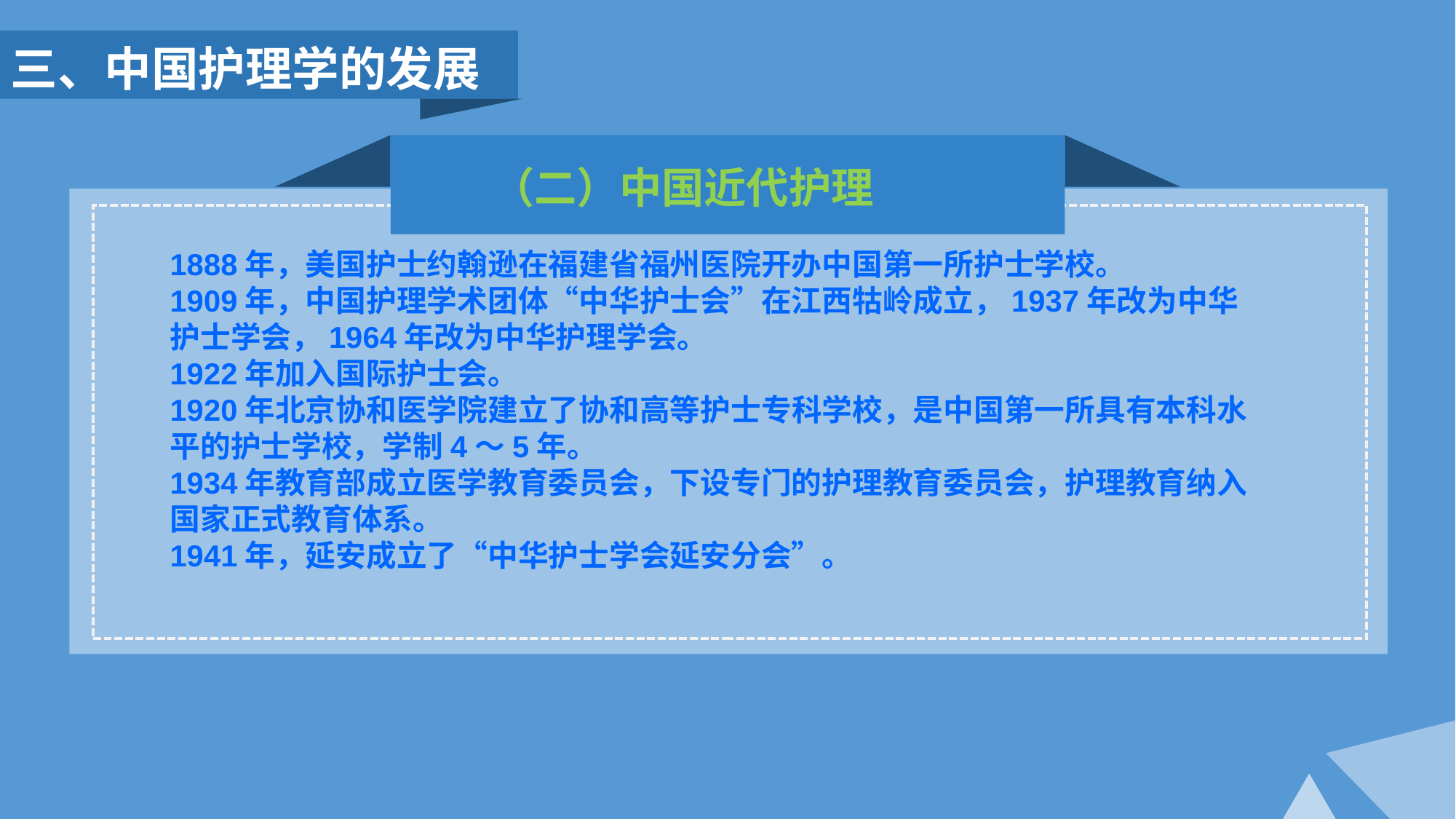

三、中国护理学的发展

       （二）中国近代护理

1888年，美国护士约翰逊在福建省福州医院开办中国第一所护士学校。
1909年，中国护理学术团体“中华护士会”在江西牯岭成立，1937年改为中华护士学会，1964年改为中华护理学会。
1922年加入国际护士会。
1920年北京协和医学院建立了协和高等护士专科学校，是中国第一所具有本科水平的护士学校，学制4～5年。
1934年教育部成立医学教育委员会，下设专门的护理教育委员会，护理教育纳入国家正式教育体系。
1941年，延安成立了“中华护士学会延安分会”。